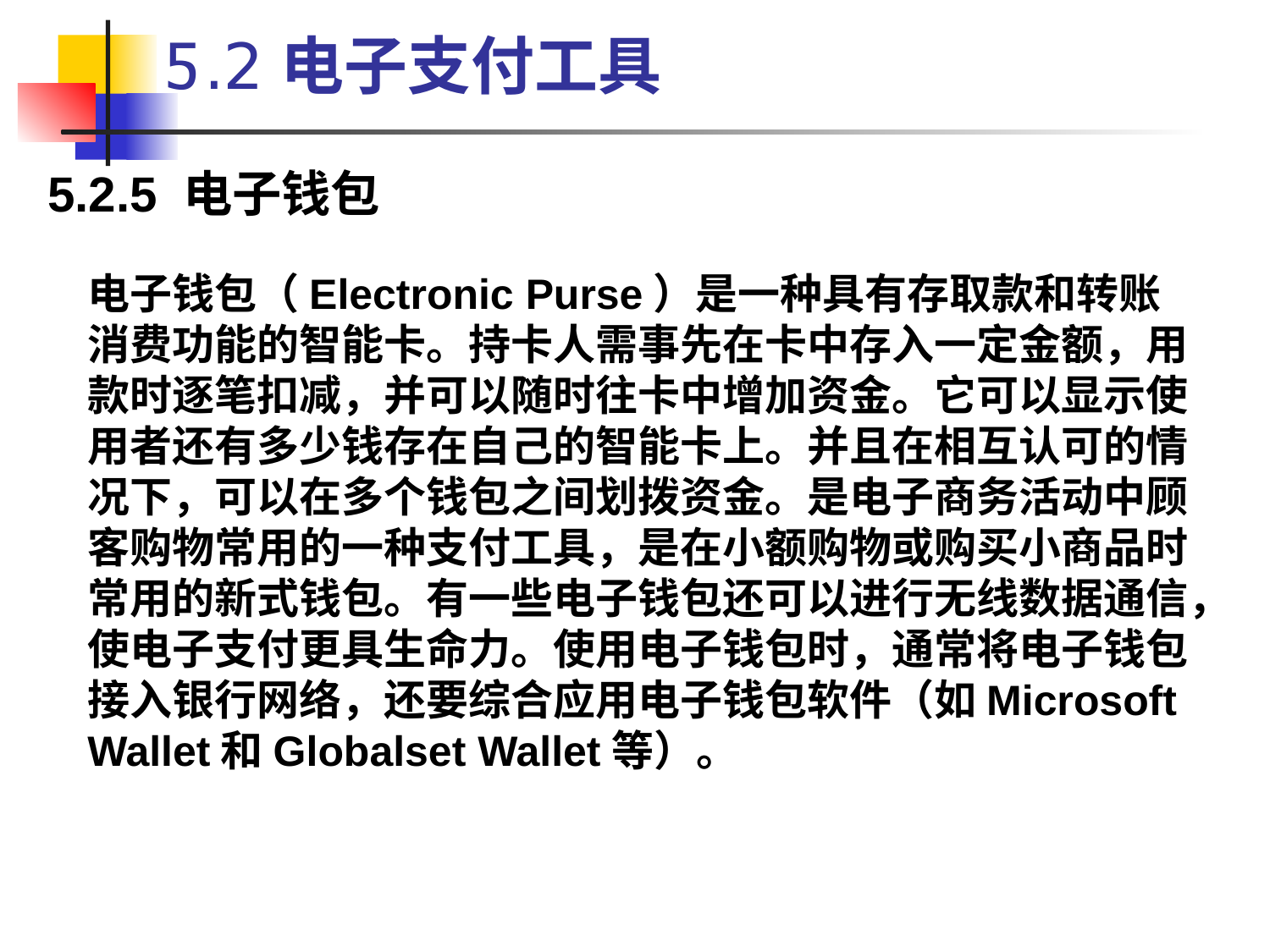

5.2电子支付工具
5.2.5 电子钱包
电子钱包（Electronic Purse）是一种具有存取款和转账消费功能的智能卡。持卡人需事先在卡中存入一定金额，用款时逐笔扣减，并可以随时往卡中增加资金。它可以显示使用者还有多少钱存在自己的智能卡上。并且在相互认可的情况下，可以在多个钱包之间划拨资金。是电子商务活动中顾客购物常用的一种支付工具，是在小额购物或购买小商品时常用的新式钱包。有一些电子钱包还可以进行无线数据通信，使电子支付更具生命力。使用电子钱包时，通常将电子钱包接入银行网络，还要综合应用电子钱包软件（如Microsoft Wallet和Globalset Wallet等）。